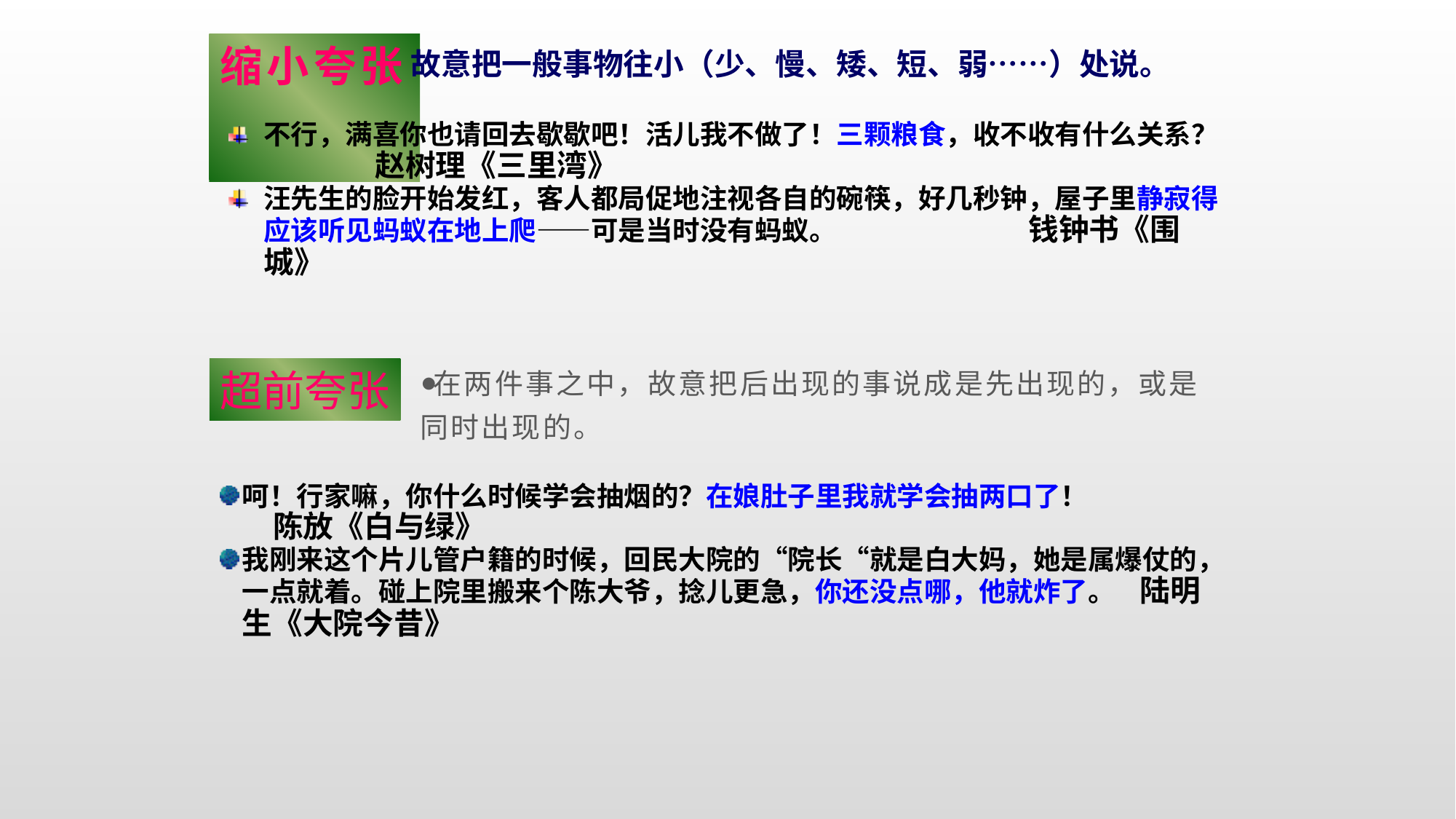

# 缩小夸张
故意把一般事物往小（少、慢、矮、短、弱……）处说。
不行，满喜你也请回去歇歇吧！活儿我不做了！三颗粮食，收不收有什么关系？                     赵树理《三里湾》
汪先生的脸开始发红，客人都局促地注视各自的碗筷，好几秒钟，屋子里静寂得应该听见蚂蚁在地上爬——可是当时没有蚂蚁。                               钱钟书《围城》
在两件事之中，故意把后出现的事说成是先出现的，或是同时出现的。
超前夸张
呵！行家嘛，你什么时候学会抽烟的？在娘肚子里我就学会抽两口了！                          陈放《白与绿》
我刚来这个片儿管户籍的时候，回民大院的“院长“就是白大妈，她是属爆仗的，一点就着。碰上院里搬来个陈大爷，捻儿更急，你还没点哪，他就炸了。    陆明生《大院今昔》